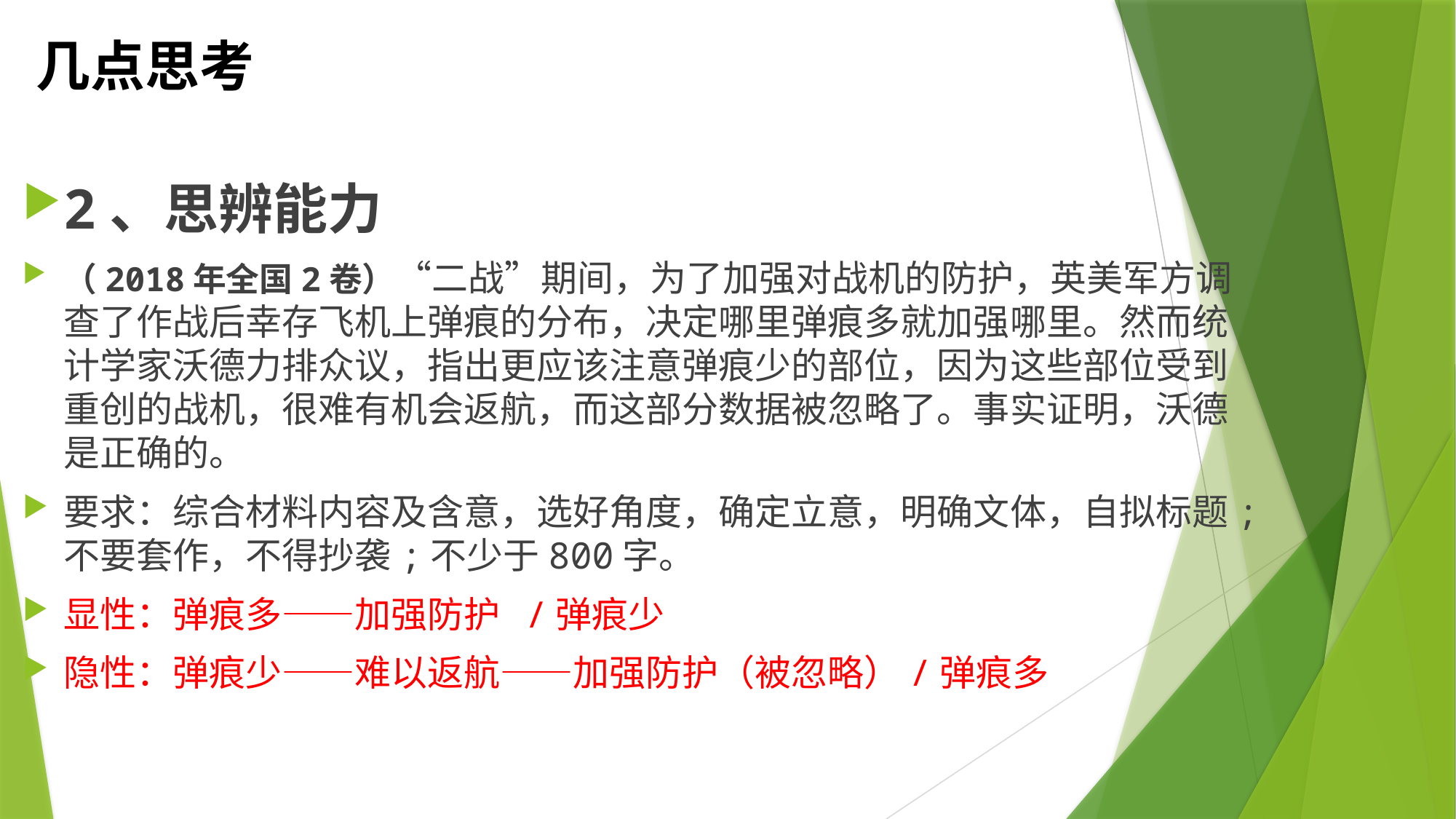

# 几点思考
2、思辨能力
（2018年全国2卷）“二战”期间，为了加强对战机的防护，英美军方调查了作战后幸存飞机上弹痕的分布，决定哪里弹痕多就加强哪里。然而统计学家沃德力排众议，指出更应该注意弹痕少的部位，因为这些部位受到重创的战机，很难有机会返航，而这部分数据被忽略了。事实证明，沃德是正确的。
要求：综合材料内容及含意，选好角度，确定立意，明确文体，自拟标题;不要套作，不得抄袭;不少于800字。
显性：弹痕多——加强防护  /弹痕少
隐性：弹痕少——难以返航——加强防护（被忽略）/弹痕多